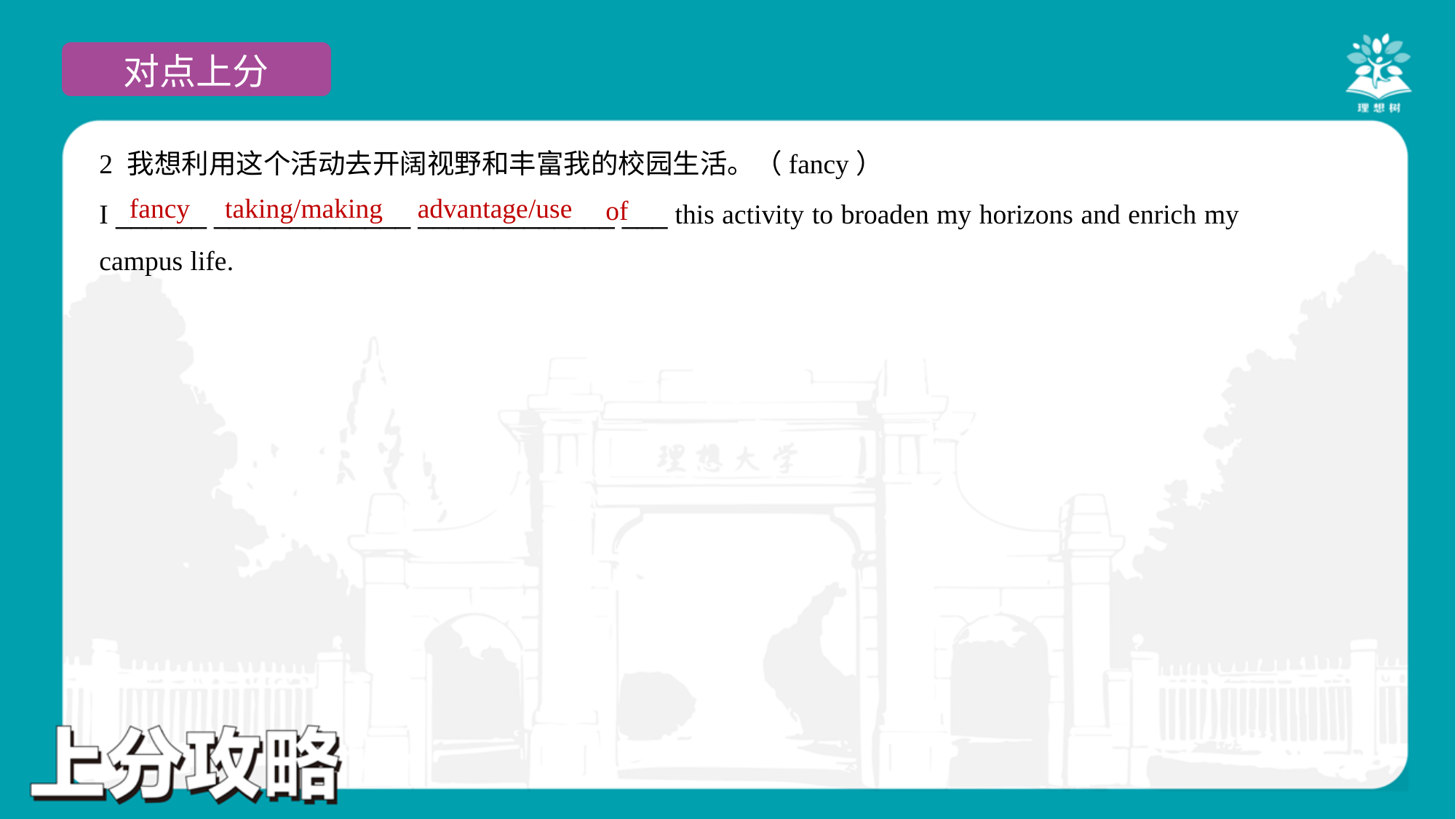

2 我想利用这个活动去开阔视野和丰富我的校园生活。（fancy）
I ______ _____________ _____________ ___ this activity to broaden my horizons and enrich my
campus life.
fancy
taking/making
advantage/use
of